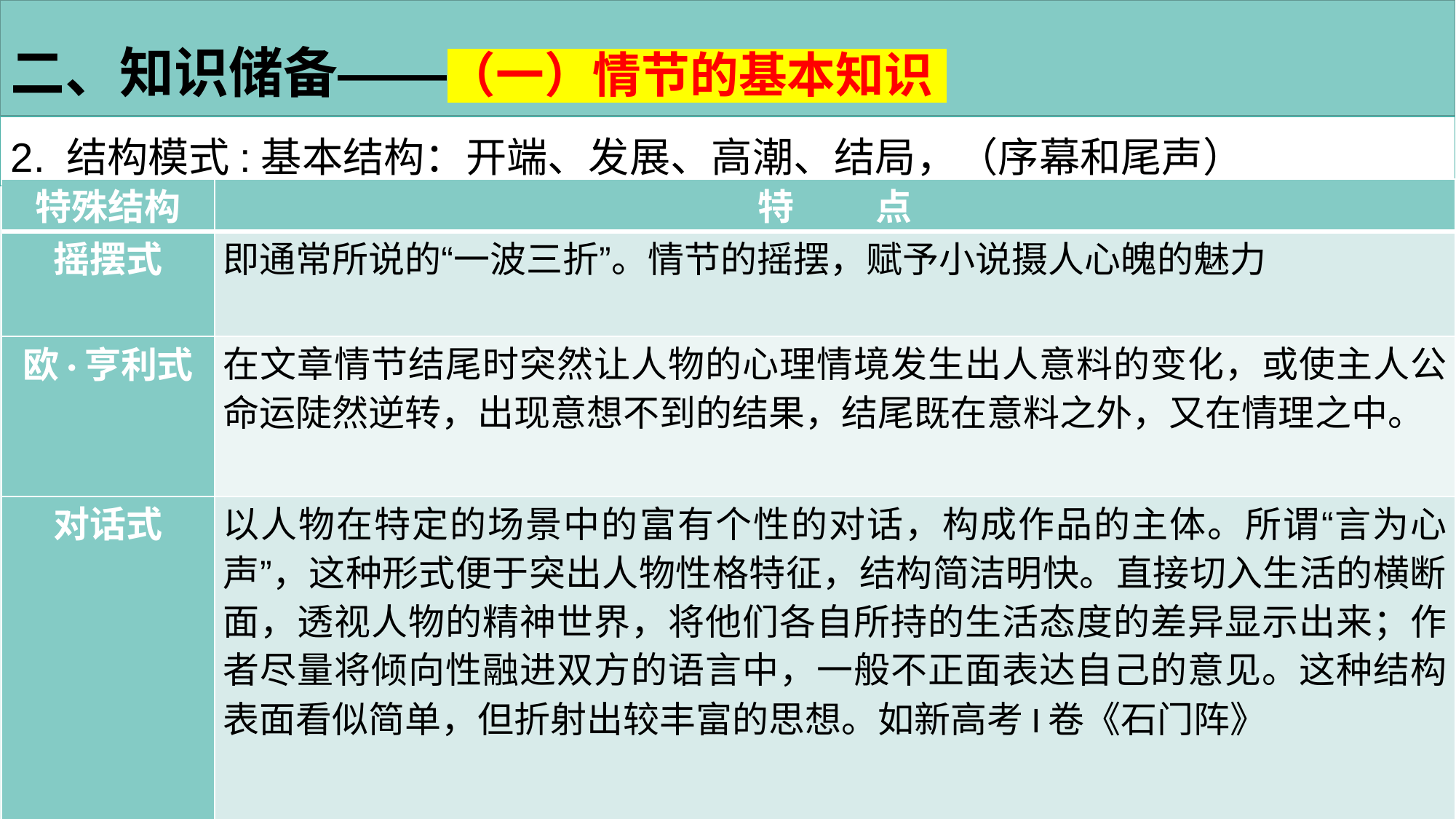

二、知识储备——（一）情节的基本知识

2. 结构模式:基本结构：开端、发展、高潮、结局，（序幕和尾声）
| 特殊结构 | 特 点 |
| --- | --- |
| 摇摆式 | 即通常所说的“一波三折”。情节的摇摆，赋予小说摄人心魄的魅力 |
| 欧·亨利式 | 在文章情节结尾时突然让人物的心理情境发生出人意料的变化，或使主人公命运陡然逆转，出现意想不到的结果，结尾既在意料之外，又在情理之中。 |
| 对话式 | 以人物在特定的场景中的富有个性的对话，构成作品的主体。所谓“言为心声”，这种形式便于突出人物性格特征，结构简洁明快。直接切入生活的横断面，透视人物的精神世界，将他们各自所持的生活态度的差异显示出来；作者尽量将倾向性融进双方的语言中，一般不正面表达自己的意见。这种结构表面看似简单，但折射出较丰富的思想。如新高考I卷《石门阵》 |